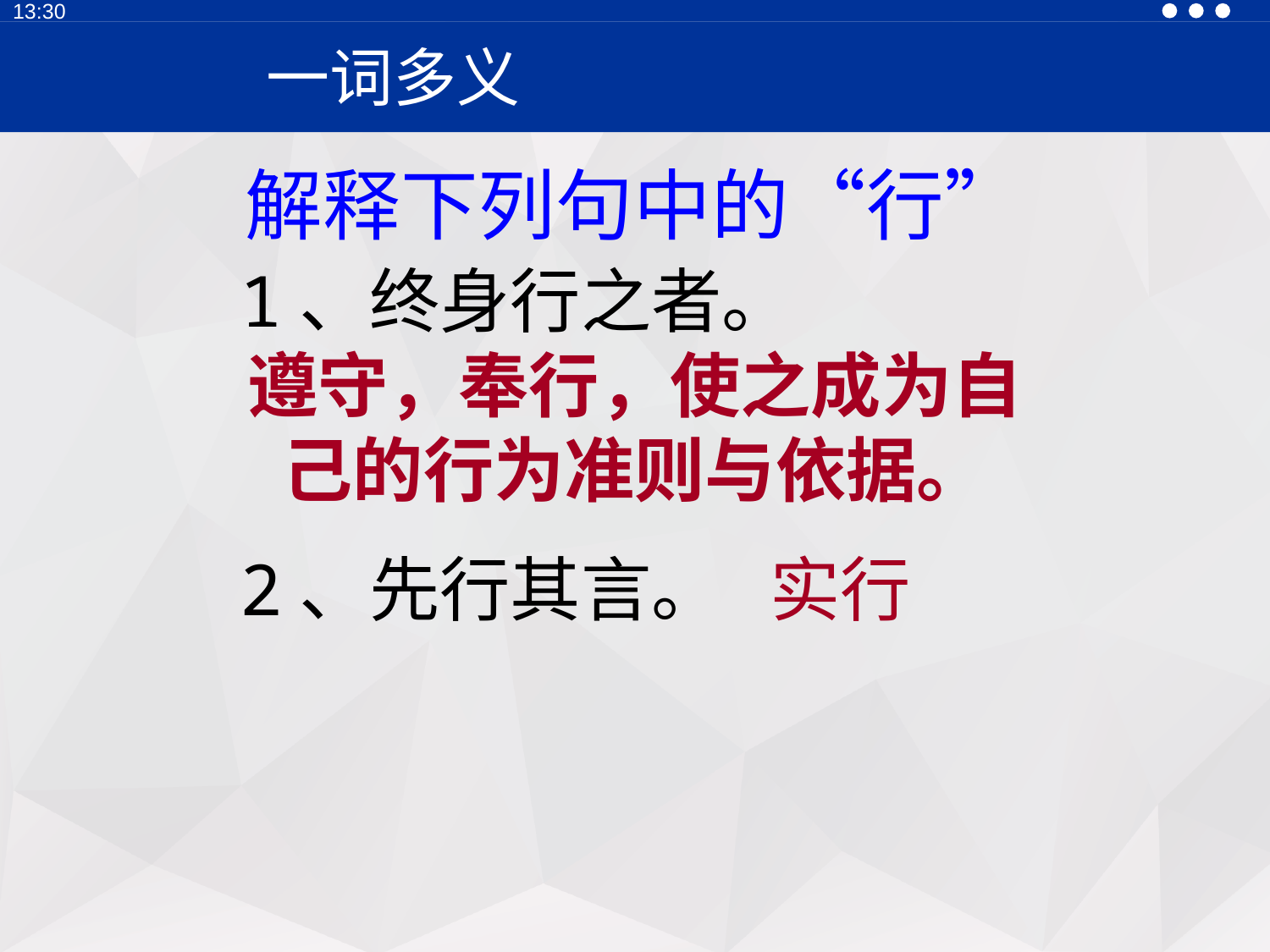

13:30

一词多义
解释下列句中的“行”
1、终身行之者。
遵守，奉行，使之成为自己的行为准则与依据。
2、先行其言。   实行